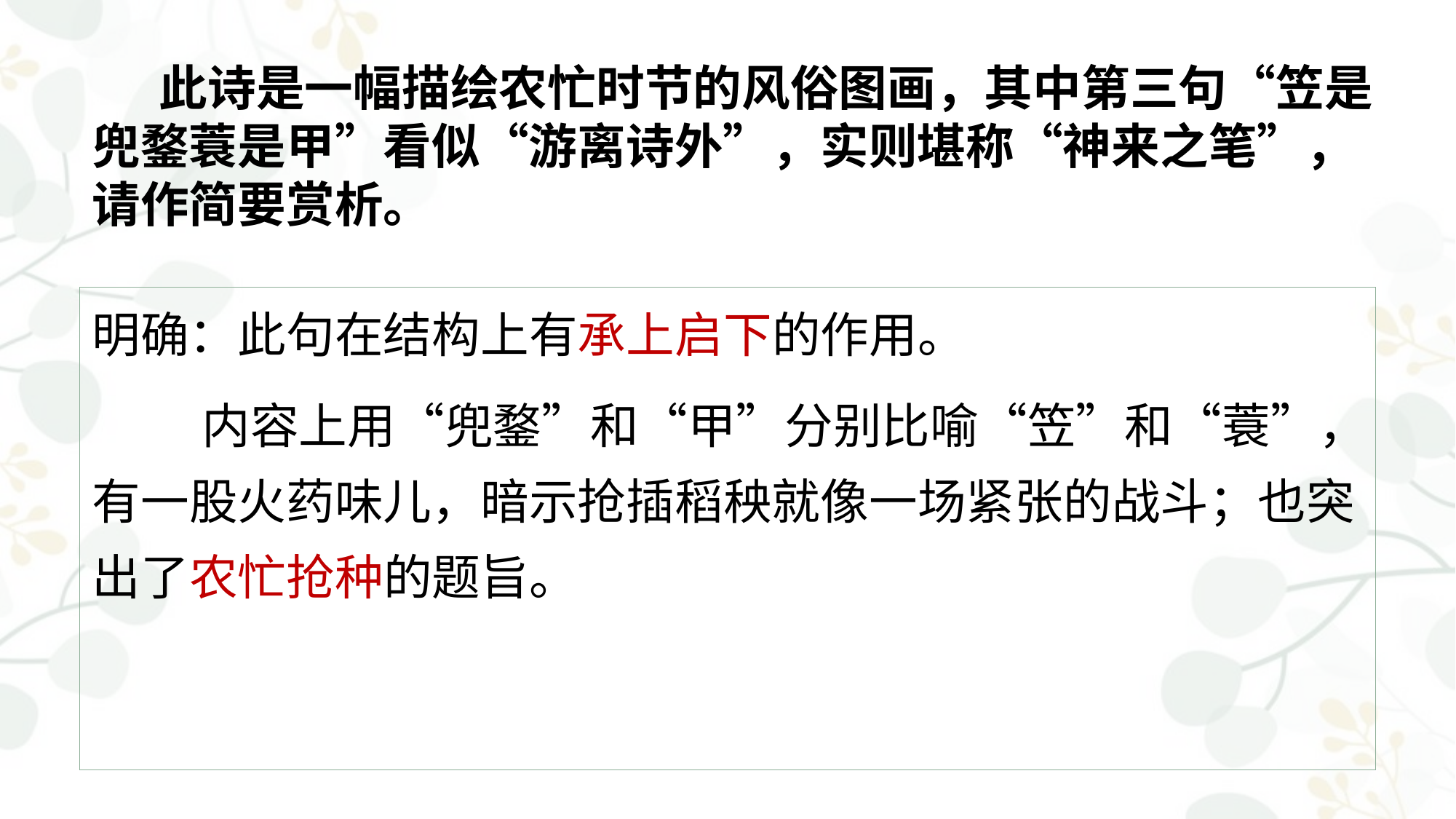

# 此诗是一幅描绘农忙时节的风俗图画，其中第三句“笠是兜鍪蓑是甲”看似“游离诗外”，实则堪称“神来之笔”，请作简要赏析。
明确：此句在结构上有承上启下的作用。
         内容上用“兜鍪”和“甲”分别比喻“笠”和“蓑”，有一股火药味儿，暗示抢插稻秧就像一场紧张的战斗；也突出了农忙抢种的题旨。